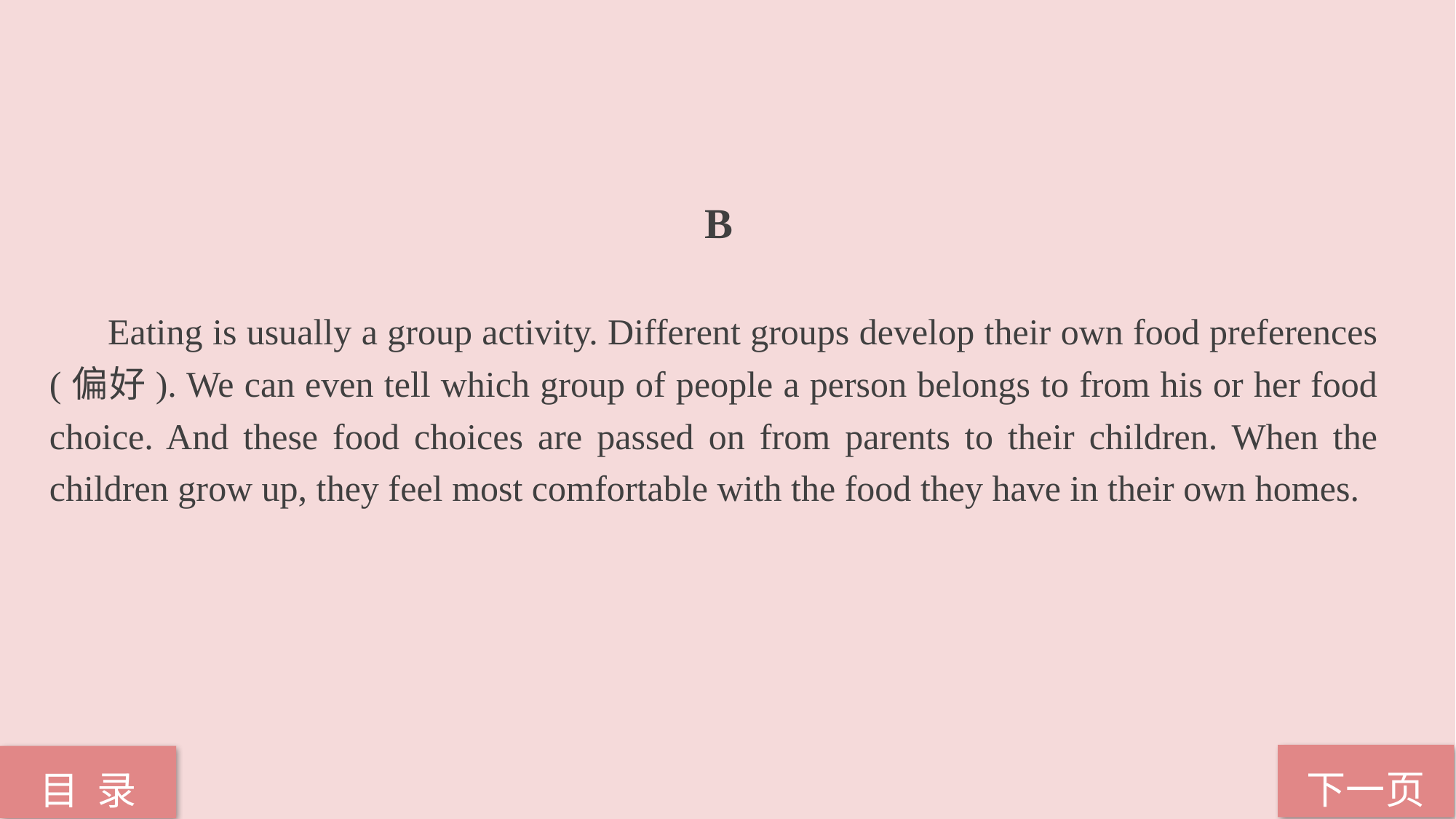

B

      Eating is usually a group activity. Different groups develop their own food preferences (偏好). We can even tell which group of people a person belongs to from his or her food choice. And these food choices are passed on from parents to their children. When the children grow up, they feel most comfortable with the food they have in their own homes.